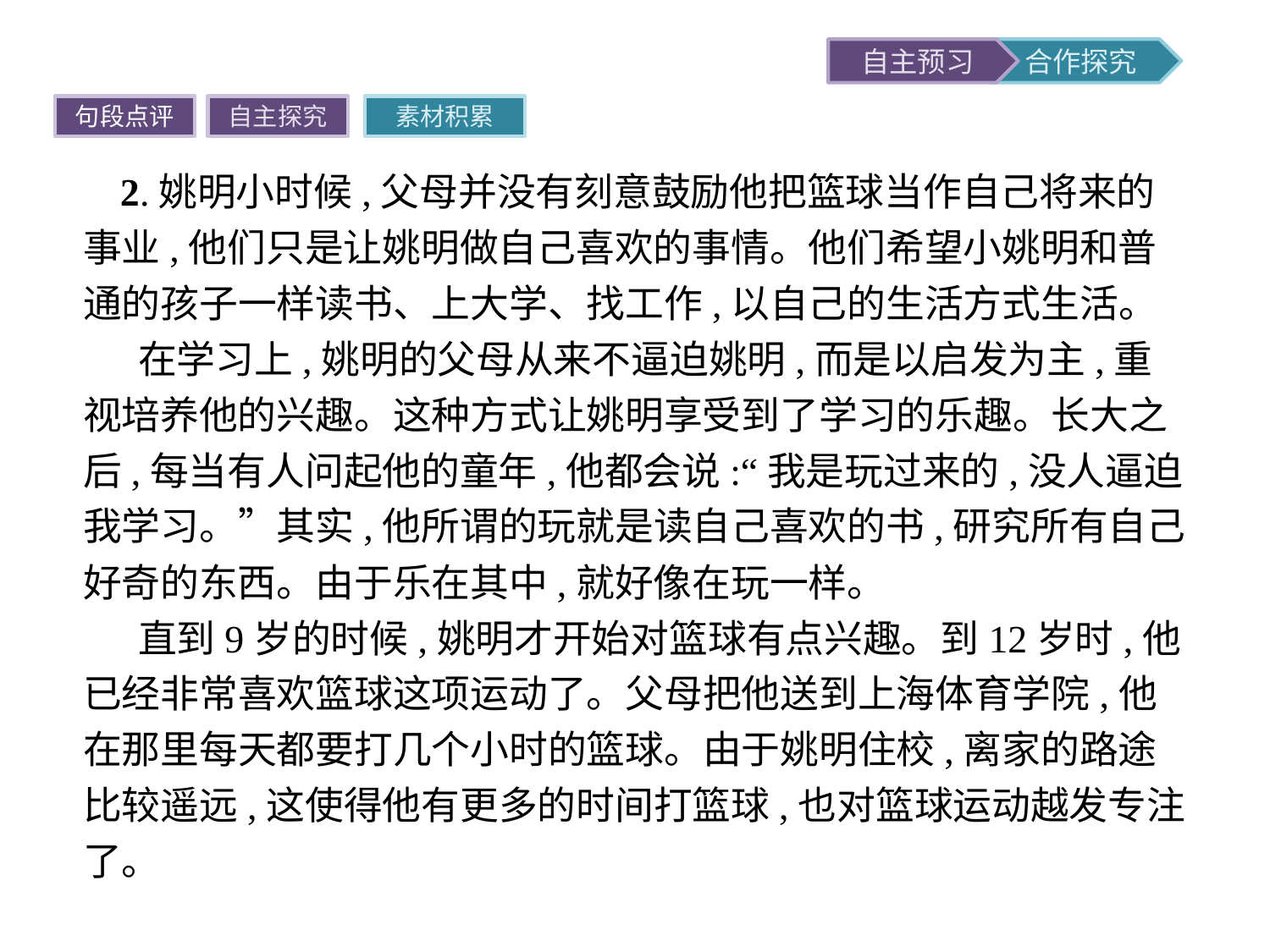

句段点评
自主探究
素材积累
2.姚明小时候,父母并没有刻意鼓励他把篮球当作自己将来的事业,他们只是让姚明做自己喜欢的事情。他们希望小姚明和普通的孩子一样读书、上大学、找工作,以自己的生活方式生活。
 在学习上,姚明的父母从来不逼迫姚明,而是以启发为主,重视培养他的兴趣。这种方式让姚明享受到了学习的乐趣。长大之后,每当有人问起他的童年,他都会说:“我是玩过来的,没人逼迫我学习。”其实,他所谓的玩就是读自己喜欢的书,研究所有自己好奇的东西。由于乐在其中,就好像在玩一样。
 直到9岁的时候,姚明才开始对篮球有点兴趣。到12岁时,他已经非常喜欢篮球这项运动了。父母把他送到上海体育学院,他在那里每天都要打几个小时的篮球。由于姚明住校,离家的路途比较遥远,这使得他有更多的时间打篮球,也对篮球运动越发专注了。